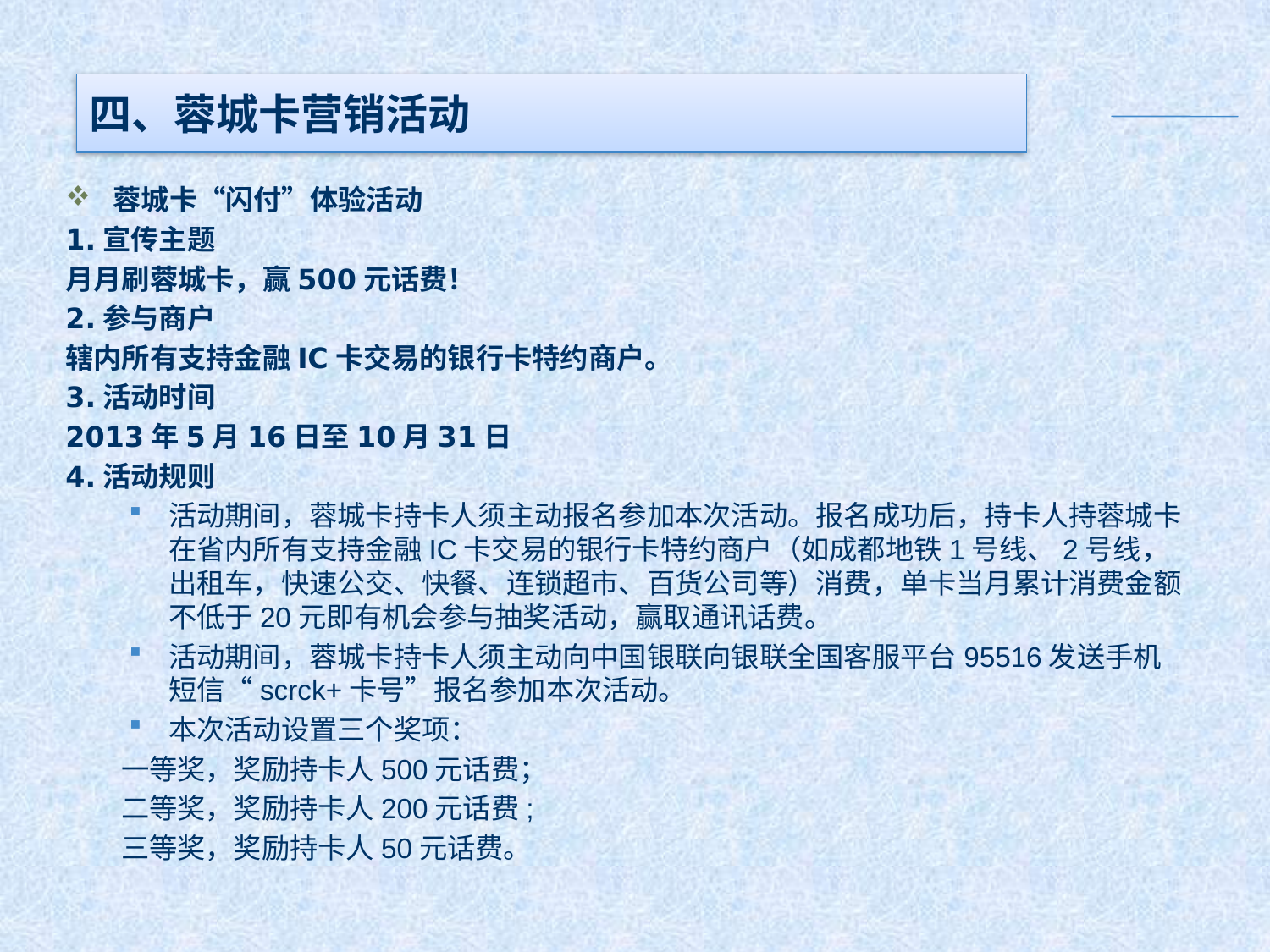

# 四、蓉城卡营销活动
蓉城卡“闪付”体验活动
1.宣传主题
月月刷蓉城卡，赢500元话费！
2.参与商户
辖内所有支持金融IC卡交易的银行卡特约商户。
3.活动时间
2013年5月16日至10月31日
4.活动规则
活动期间，蓉城卡持卡人须主动报名参加本次活动。报名成功后，持卡人持蓉城卡在省内所有支持金融IC卡交易的银行卡特约商户（如成都地铁1号线、2号线，出租车，快速公交、快餐、连锁超市、百货公司等）消费，单卡当月累计消费金额不低于20元即有机会参与抽奖活动，赢取通讯话费。
活动期间，蓉城卡持卡人须主动向中国银联向银联全国客服平台95516发送手机短信“scrck+卡号”报名参加本次活动。
本次活动设置三个奖项：
一等奖，奖励持卡人500元话费；
二等奖，奖励持卡人200元话费;
三等奖，奖励持卡人50元话费。